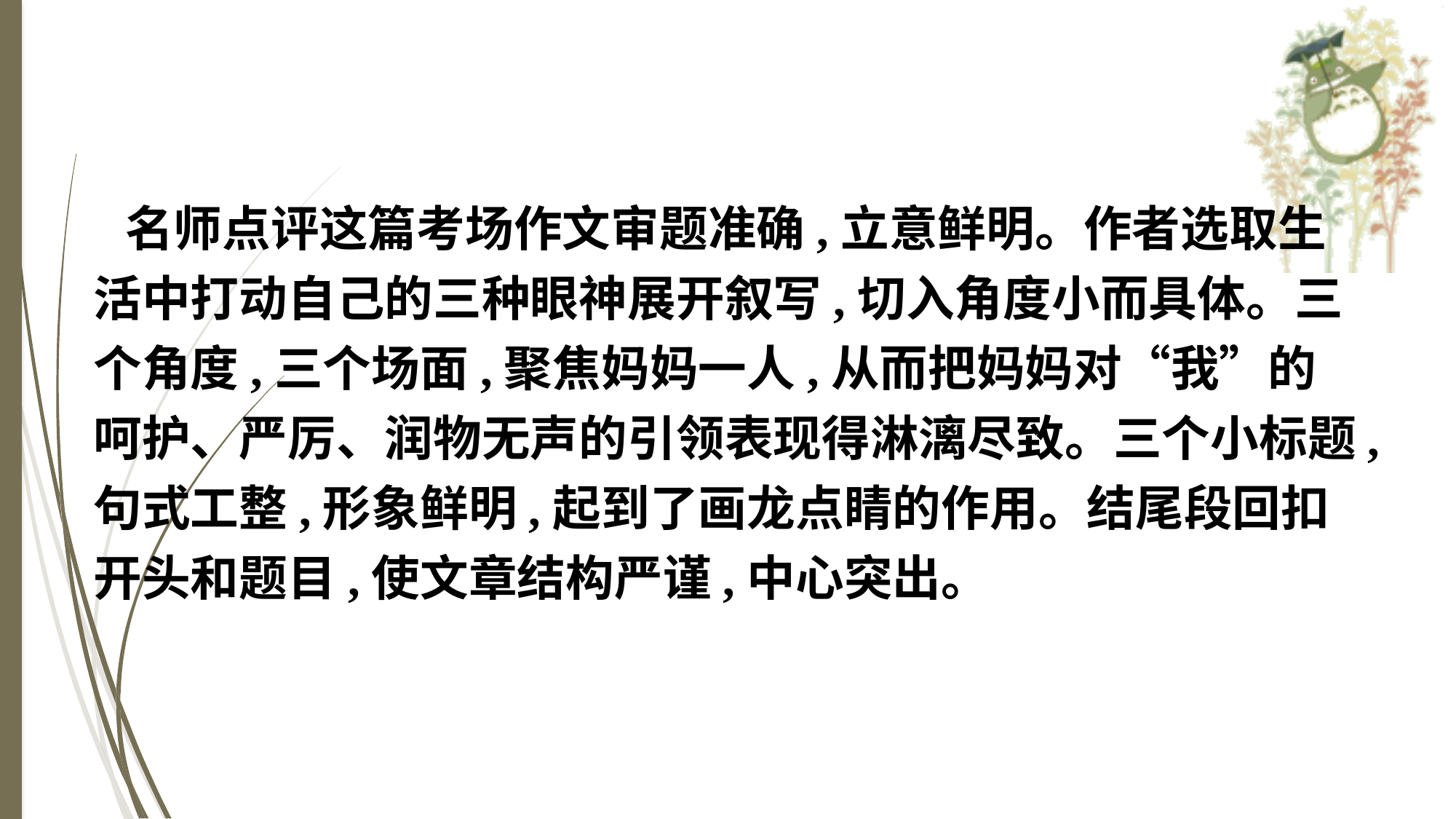

名师点评这篇考场作文审题准确,立意鲜明。作者选取生活中打动自己的三种眼神展开叙写,切入角度小而具体。三个角度,三个场面,聚焦妈妈一人,从而把妈妈对“我”的呵护、严厉、润物无声的引领表现得淋漓尽致。三个小标题,句式工整,形象鲜明,起到了画龙点睛的作用。结尾段回扣开头和题目,使文章结构严谨,中心突出。